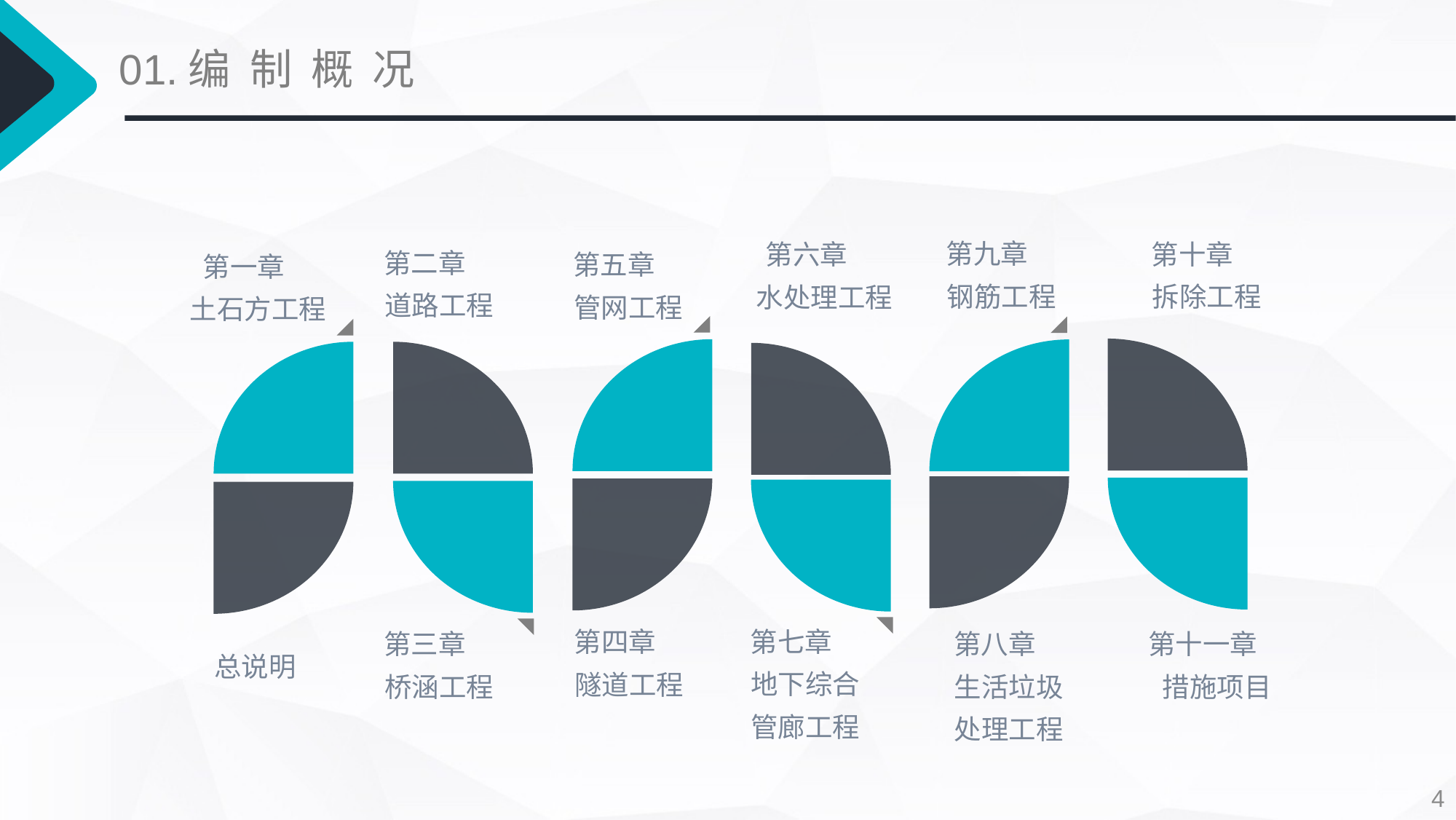

01.编  制  概  况
第九章     钢筋工程
第十章     拆除工程
第六章      水处理工程
第二章     道路工程
第五章     管网工程
第一章     土石方工程

第七章     地下综合管廊工程
第四章     隧道工程
第三章     桥涵工程
第八章     生活垃圾处理工程
第十一章     措施项目

总说明
4